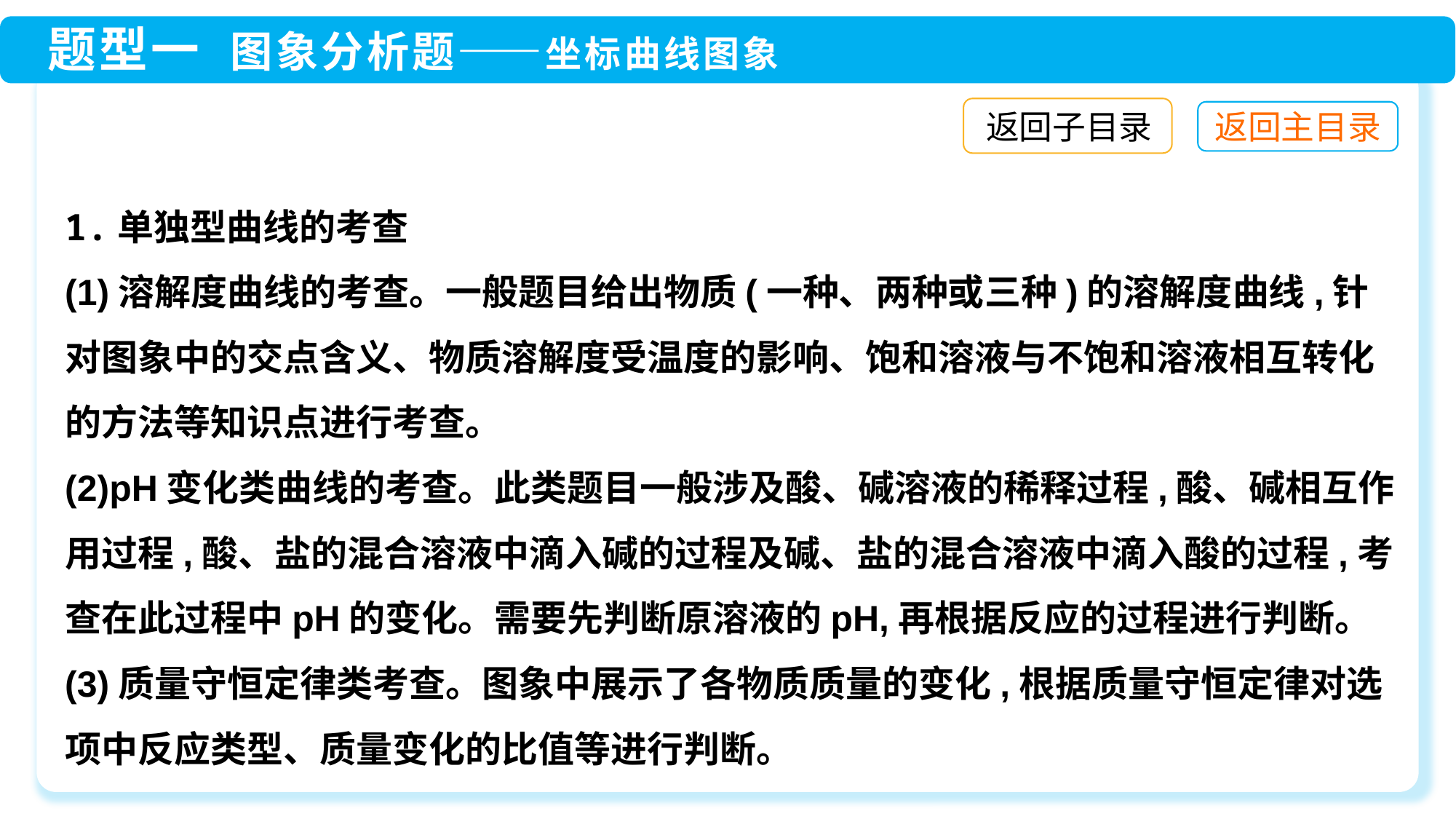

返回子目录
1.单独型曲线的考查
(1)溶解度曲线的考查。一般题目给出物质(一种、两种或三种)的溶解度曲线,针对图象中的交点含义、物质溶解度受温度的影响、饱和溶液与不饱和溶液相互转化的方法等知识点进行考查。
(2)pH变化类曲线的考查。此类题目一般涉及酸、碱溶液的稀释过程,酸、碱相互作用过程,酸、盐的混合溶液中滴入碱的过程及碱、盐的混合溶液中滴入酸的过程,考查在此过程中pH的变化。需要先判断原溶液的pH,再根据反应的过程进行判断。
(3)质量守恒定律类考查。图象中展示了各物质质量的变化,根据质量守恒定律对选项中反应类型、质量变化的比值等进行判断。